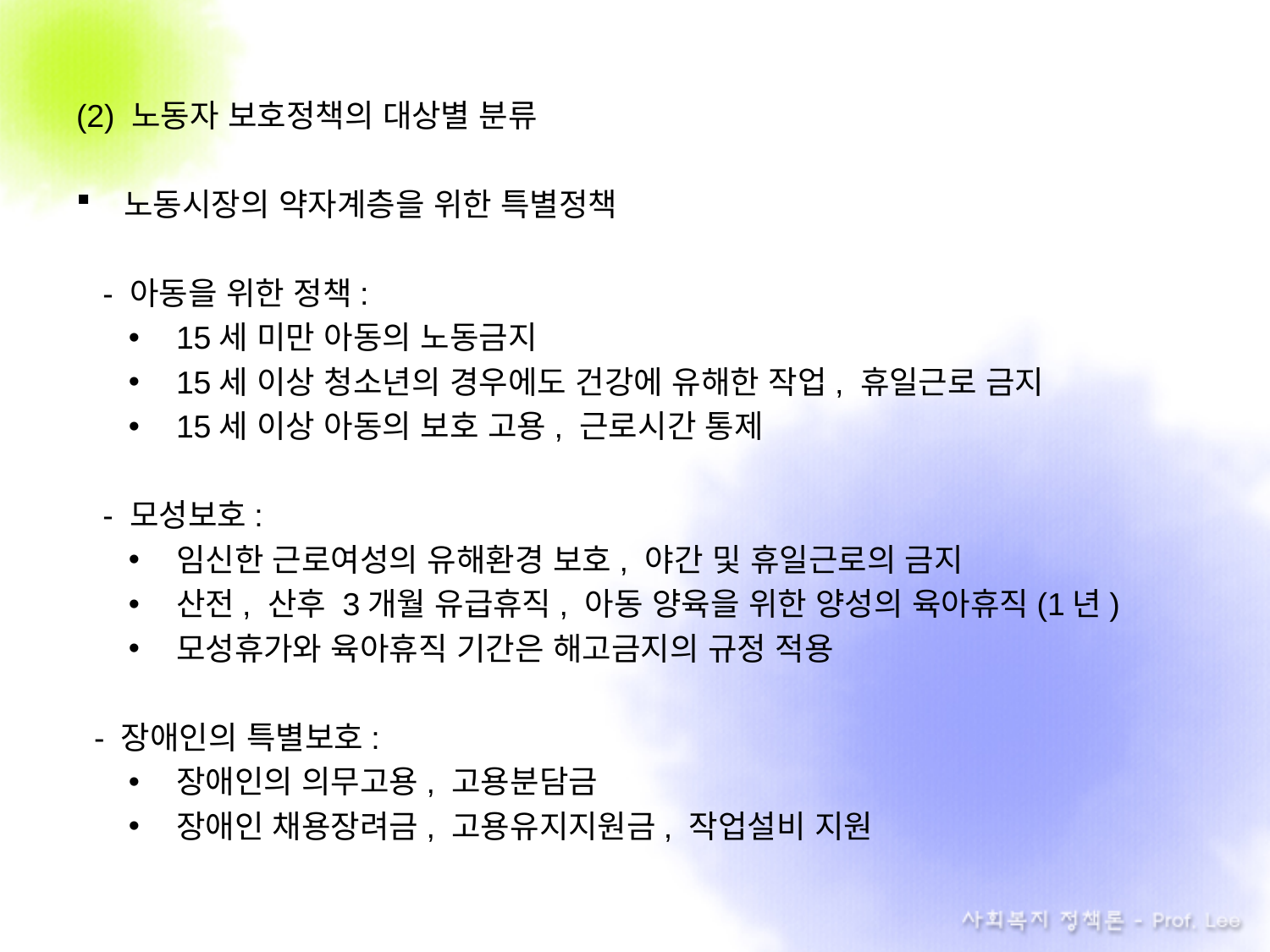

(2) 노동자 보호정책의 대상별 분류

노동시장의 약자계층을 위한 특별정책

   - 아동을 위한 정책:
15세 미만 아동의 노동금지
15세 이상 청소년의 경우에도 건강에 유해한 작업, 휴일근로 금지
15세 이상 아동의 보호 고용, 근로시간 통제

   - 모성보호:
임신한 근로여성의 유해환경 보호, 야간 및 휴일근로의 금지
산전, 산후 3개월 유급휴직, 아동 양육을 위한 양성의 육아휴직(1년)
모성휴가와 육아휴직 기간은 해고금지의 규정 적용

  - 장애인의 특별보호:
장애인의 의무고용, 고용분담금
장애인 채용장려금, 고용유지지원금, 작업설비 지원